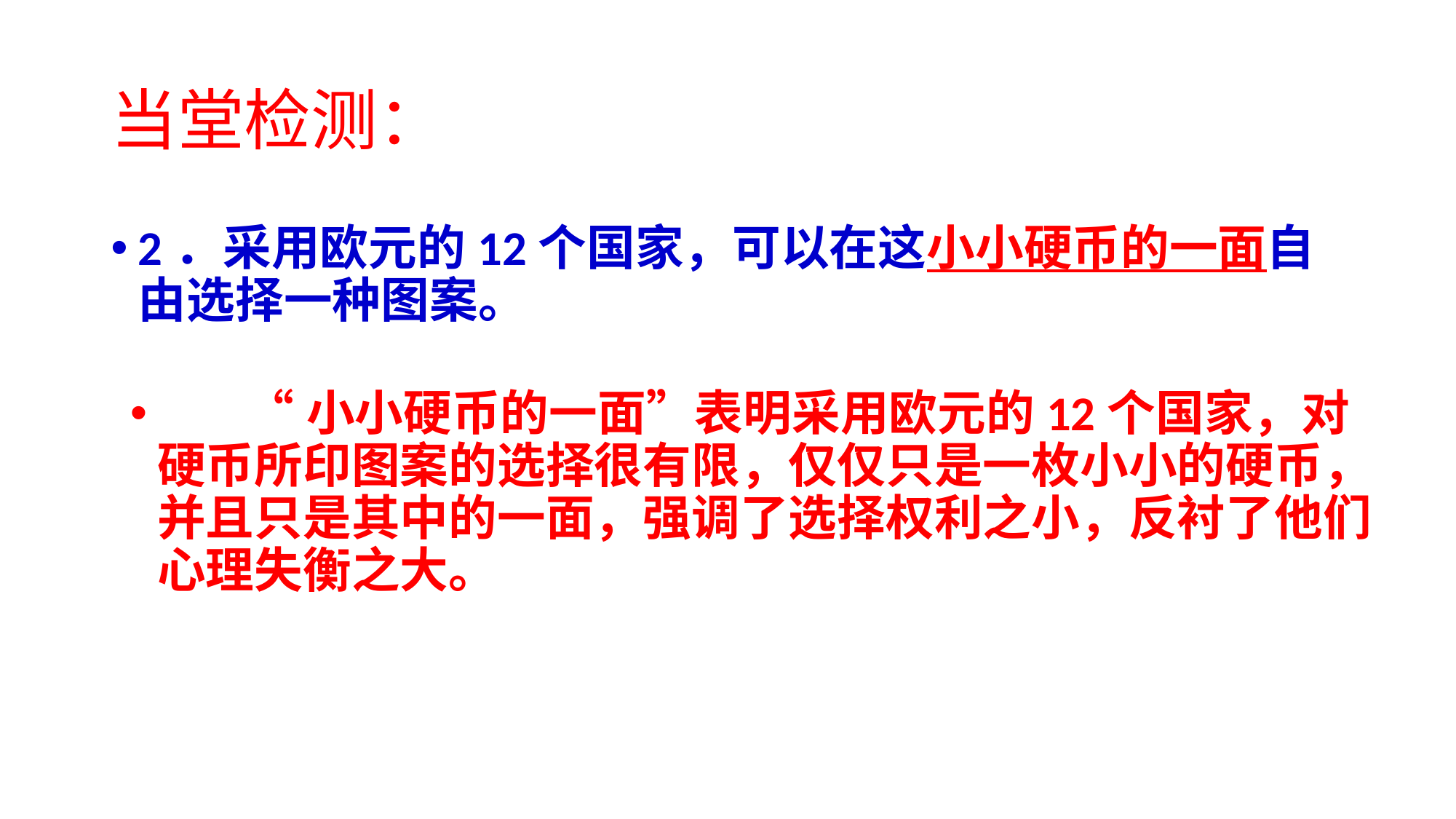

# 当堂检测：
2．采用欧元的12个国家，可以在这小小硬币的一面自由选择一种图案。

        “小小硬币的一面”表明采用欧元的12个国家，对硬币所印图案的选择很有限，仅仅只是一枚小小的硬币，并且只是其中的一面，强调了选择权利之小，反衬了他们心理失衡之大。